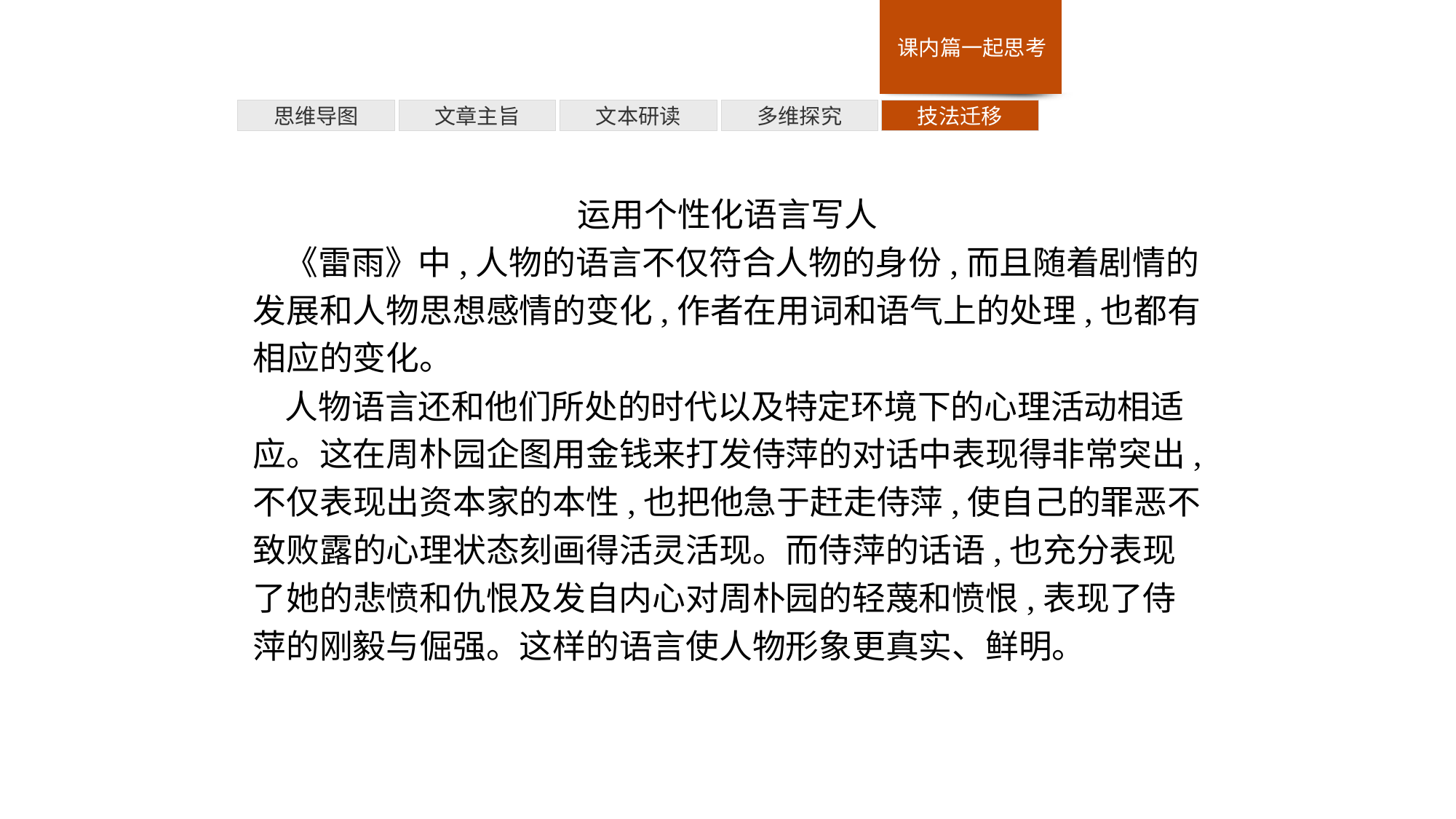

多维探究
思维导图
文章主旨
文本研读
技法迁移
运用个性化语言写人
《雷雨》中,人物的语言不仅符合人物的身份,而且随着剧情的发展和人物思想感情的变化,作者在用词和语气上的处理,也都有相应的变化。
人物语言还和他们所处的时代以及特定环境下的心理活动相适应。这在周朴园企图用金钱来打发侍萍的对话中表现得非常突出,不仅表现出资本家的本性,也把他急于赶走侍萍,使自己的罪恶不致败露的心理状态刻画得活灵活现。而侍萍的话语,也充分表现了她的悲愤和仇恨及发自内心对周朴园的轻蔑和愤恨,表现了侍萍的刚毅与倔强。这样的语言使人物形象更真实、鲜明。